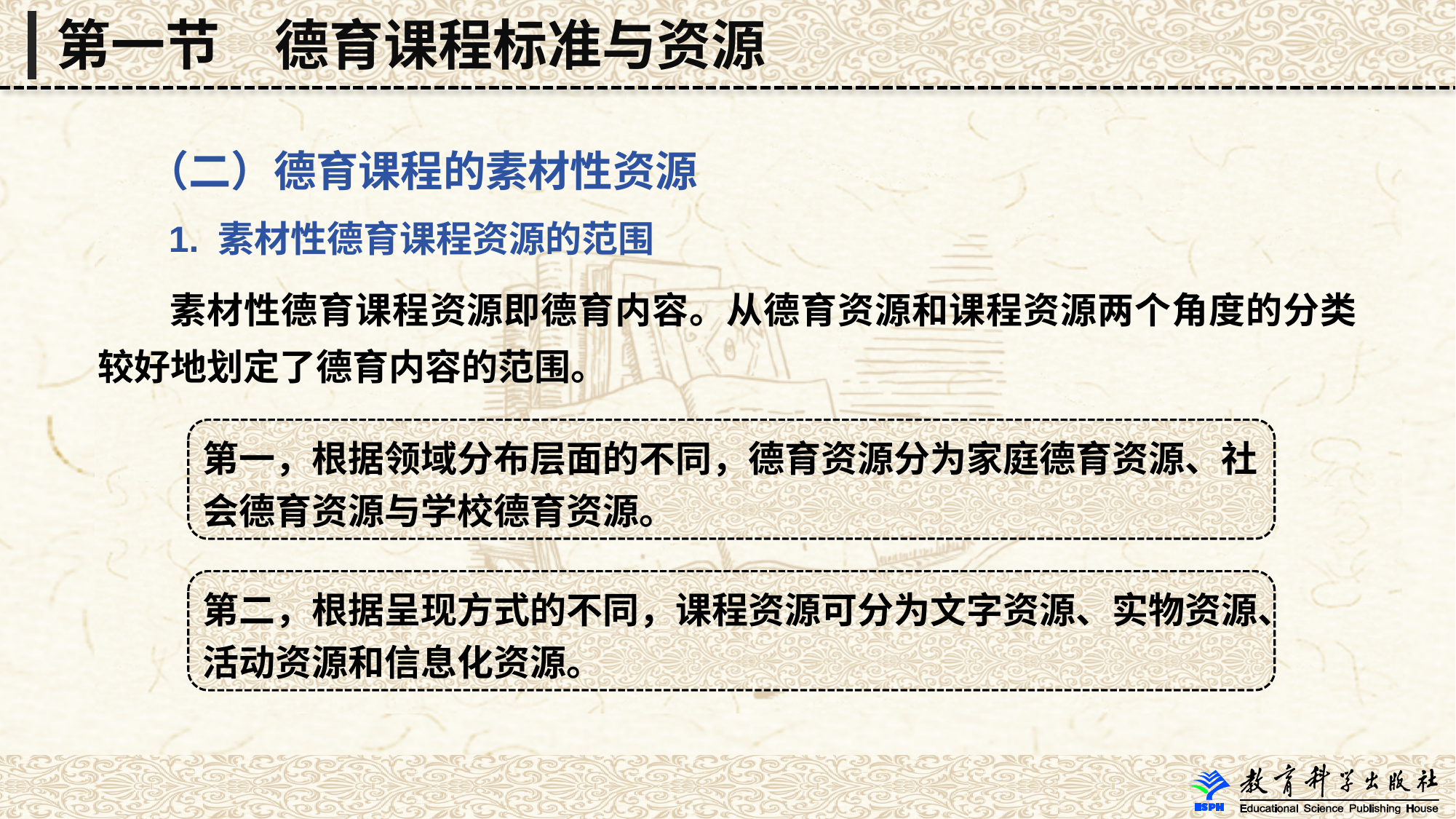

第一节　德育课程标准与资源
    （二）德育课程的素材性资源
      1. 素材性德育课程资源的范围

       素材性德育课程资源即德育内容。从德育资源和课程资源两个角度的分类较好地划定了德育内容的范围。
第一，根据领域分布层面的不同，德育资源分为家庭德育资源、社会德育资源与学校德育资源。
第二，根据呈现方式的不同，课程资源可分为文字资源、实物资源、活动资源和信息化资源。